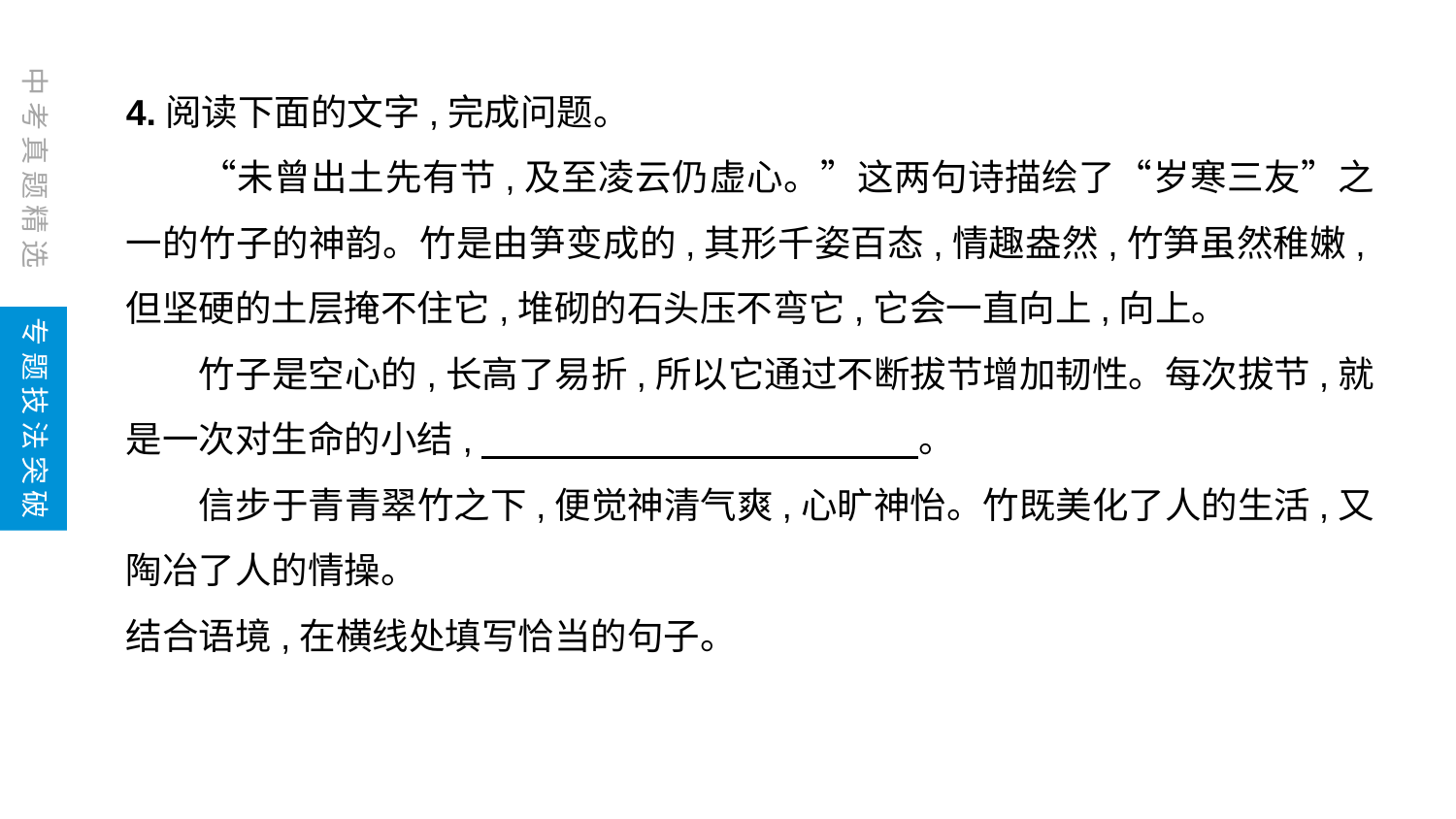

中考真题精选
4.阅读下面的文字,完成问题。
　　“未曾出土先有节,及至凌云仍虚心。”这两句诗描绘了“岁寒三友”之一的竹子的神韵。竹是由笋变成的,其形千姿百态,情趣盎然,竹笋虽然稚嫩,但坚硬的土层掩不住它,堆砌的石头压不弯它,它会一直向上,向上。
　　竹子是空心的,长高了易折,所以它通过不断拔节增加韧性。每次拔节,就是一次对生命的小结,　　　　　　　　　　　　。
　　信步于青青翠竹之下,便觉神清气爽,心旷神怡。竹既美化了人的生活,又陶冶了人的情操。
结合语境,在横线处填写恰当的句子。

专题技法突破